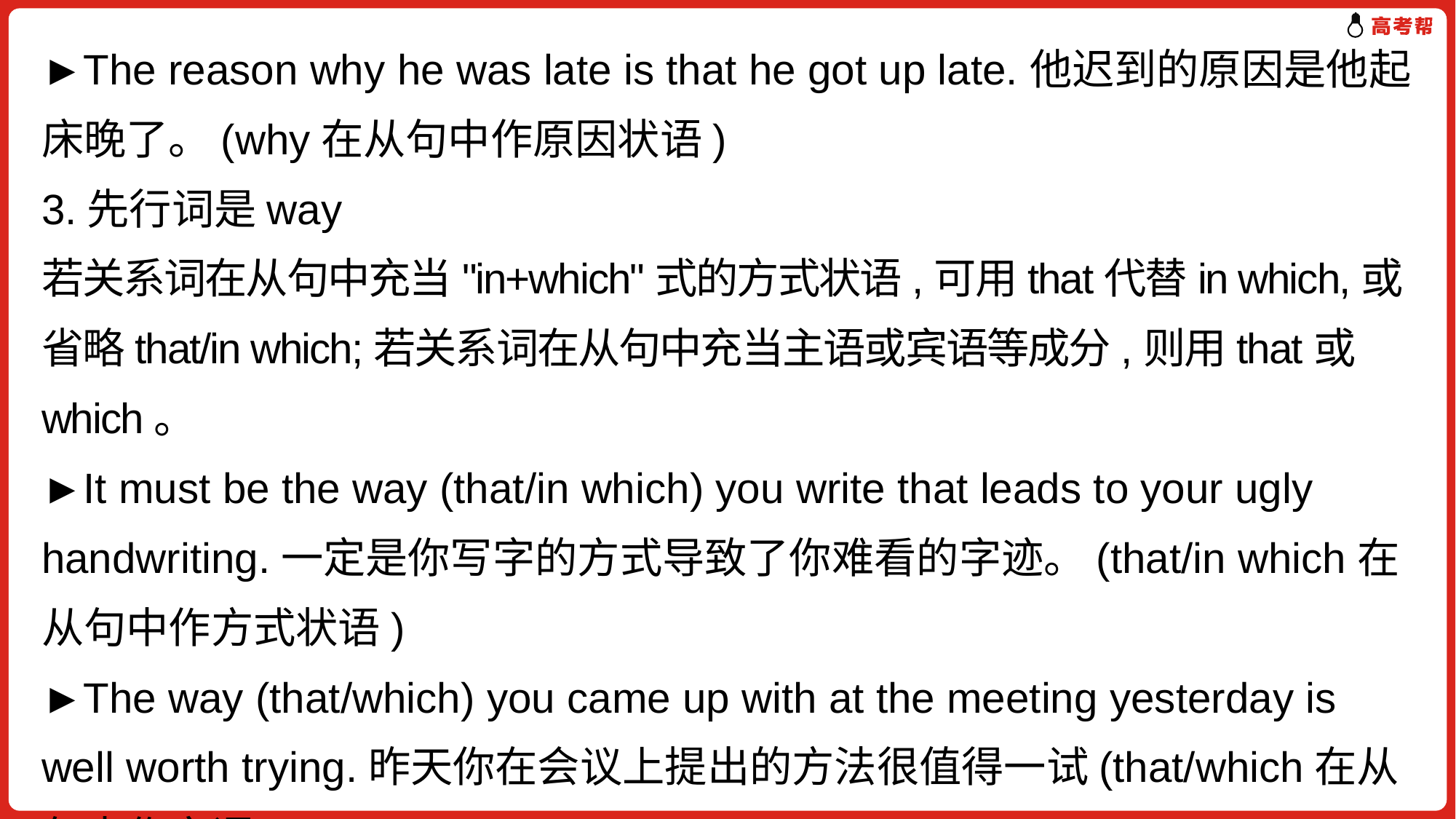

►The reason why he was late is that he got up late.他迟到的原因是他起床晚了。(why在从句中作原因状语)
3.先行词是way
若关系词在从句中充当"in+which"式的方式状语,可用that代替in which,或省略that/in which;若关系词在从句中充当主语或宾语等成分,则用that或which。
►It must be the way (that/in which) you write that leads to your ugly handwriting.一定是你写字的方式导致了你难看的字迹。(that/in which在从句中作方式状语)
►The way (that/which) you came up with at the meeting yesterday is well worth trying.昨天你在会议上提出的方法很值得一试(that/which在从句中作宾语)